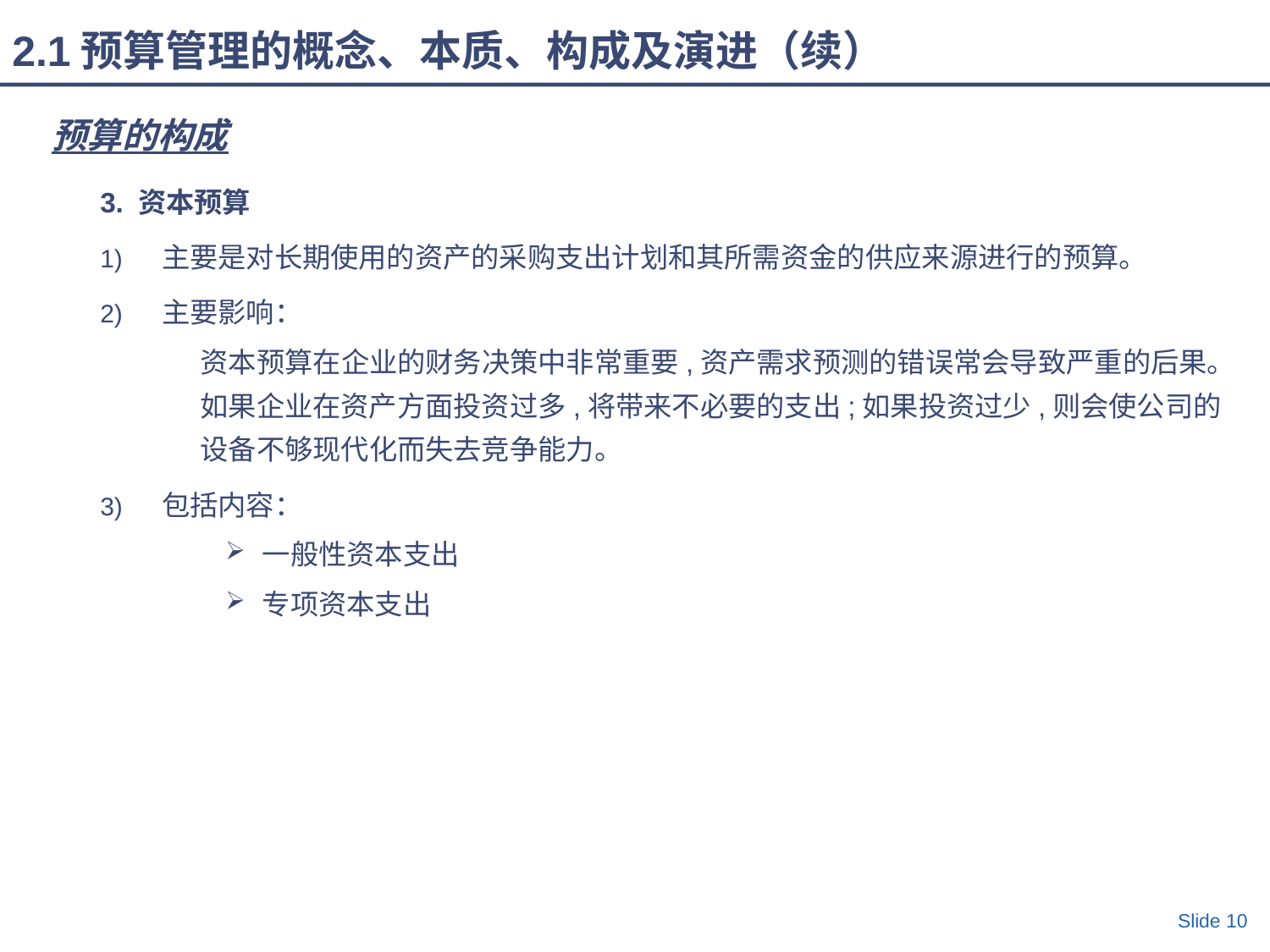

2.1预算管理的概念、本质、构成及演进（续）

预算的构成
3. 资本预算
主要是对长期使用的资产的采购支出计划和其所需资金的供应来源进行的预算。
主要影响：
资本预算在企业的财务决策中非常重要,资产需求预测的错误常会导致严重的后果。如果企业在资产方面投资过多,将带来不必要的支出;如果投资过少,则会使公司的设备不够现代化而失去竞争能力。
包括内容：
一般性资本支出
专项资本支出
Slide 10